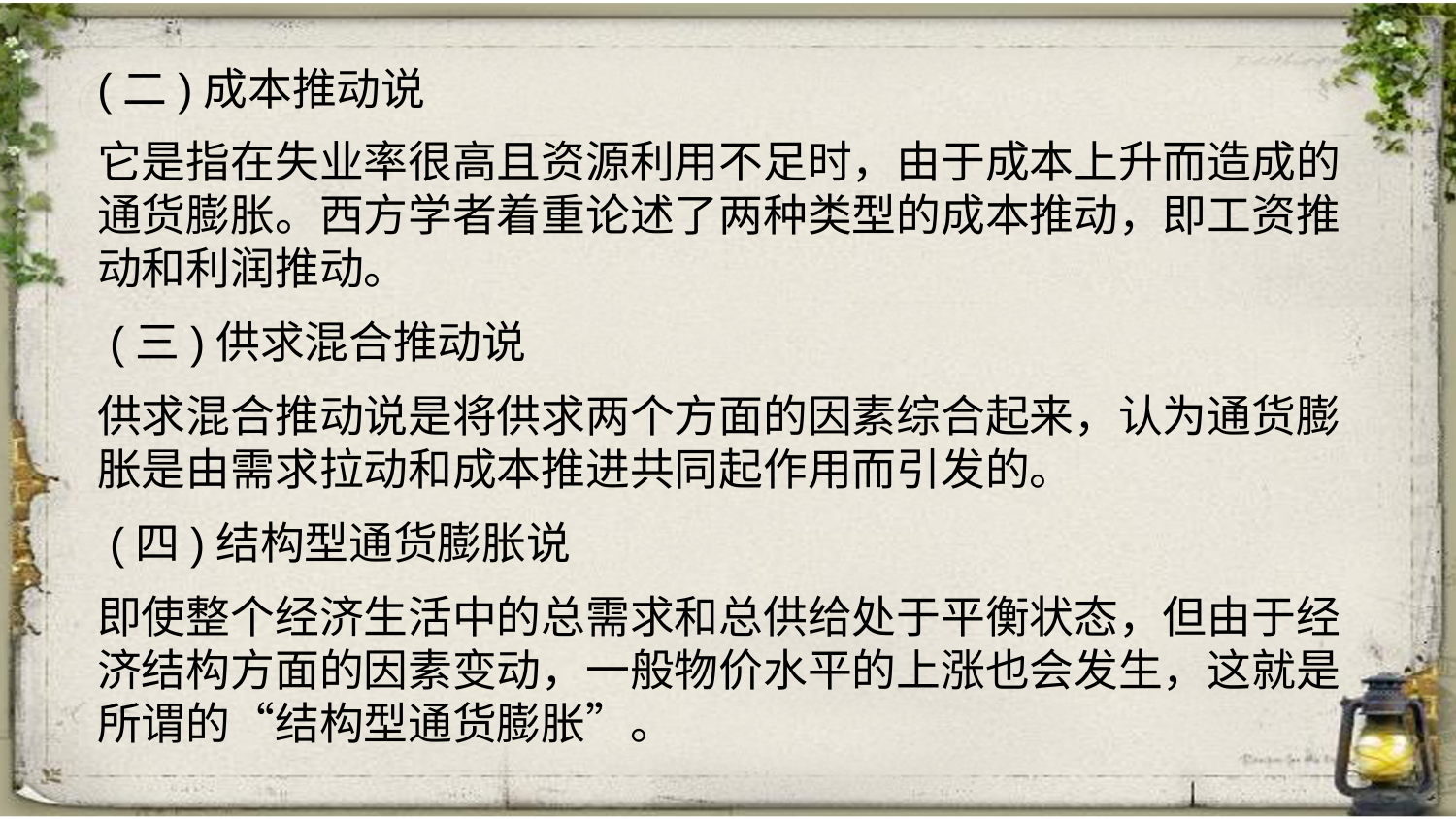

(二)成本推动说
它是指在失业率很高且资源利用不足时，由于成本上升而造成的通货膨胀。西方学者着重论述了两种类型的成本推动，即工资推动和利润推动。
 (三)供求混合推动说
供求混合推动说是将供求两个方面的因素综合起来，认为通货膨胀是由需求拉动和成本推进共同起作用而引发的。
 (四)结构型通货膨胀说
即使整个经济生活中的总需求和总供给处于平衡状态，但由于经济结构方面的因素变动，一般物价水平的上涨也会发生，这就是所谓的“结构型通货膨胀”。